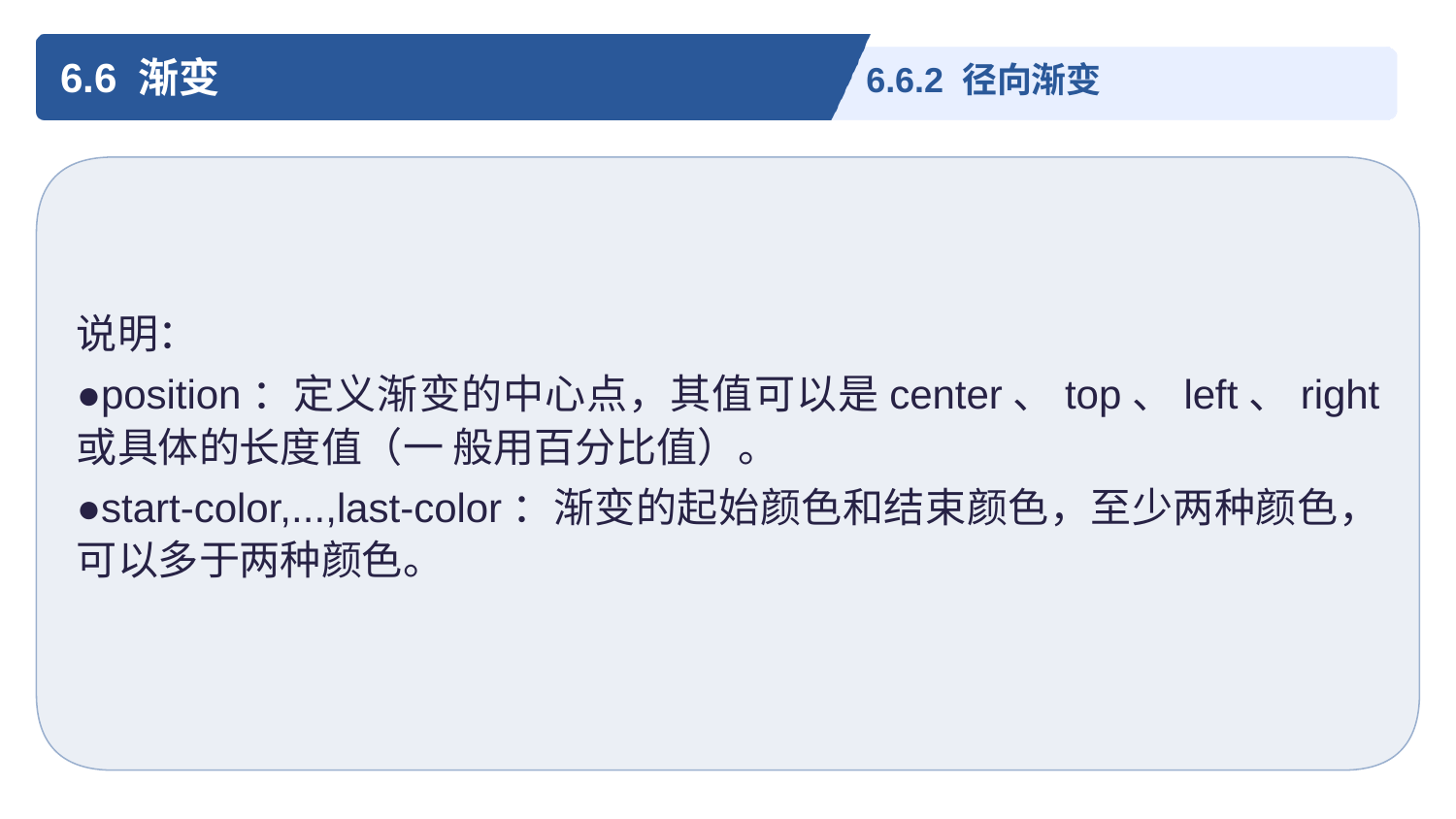

6.6 渐变
6.6.2 径向渐变

说明：
●position：定义渐变的中心点，其值可以是center、top、left、right 或具体的长度值（一 般用百分比值）。
●start-color,...,last-color：渐变的起始颜色和结束颜色，至少两种颜色，可以多于两种颜色。